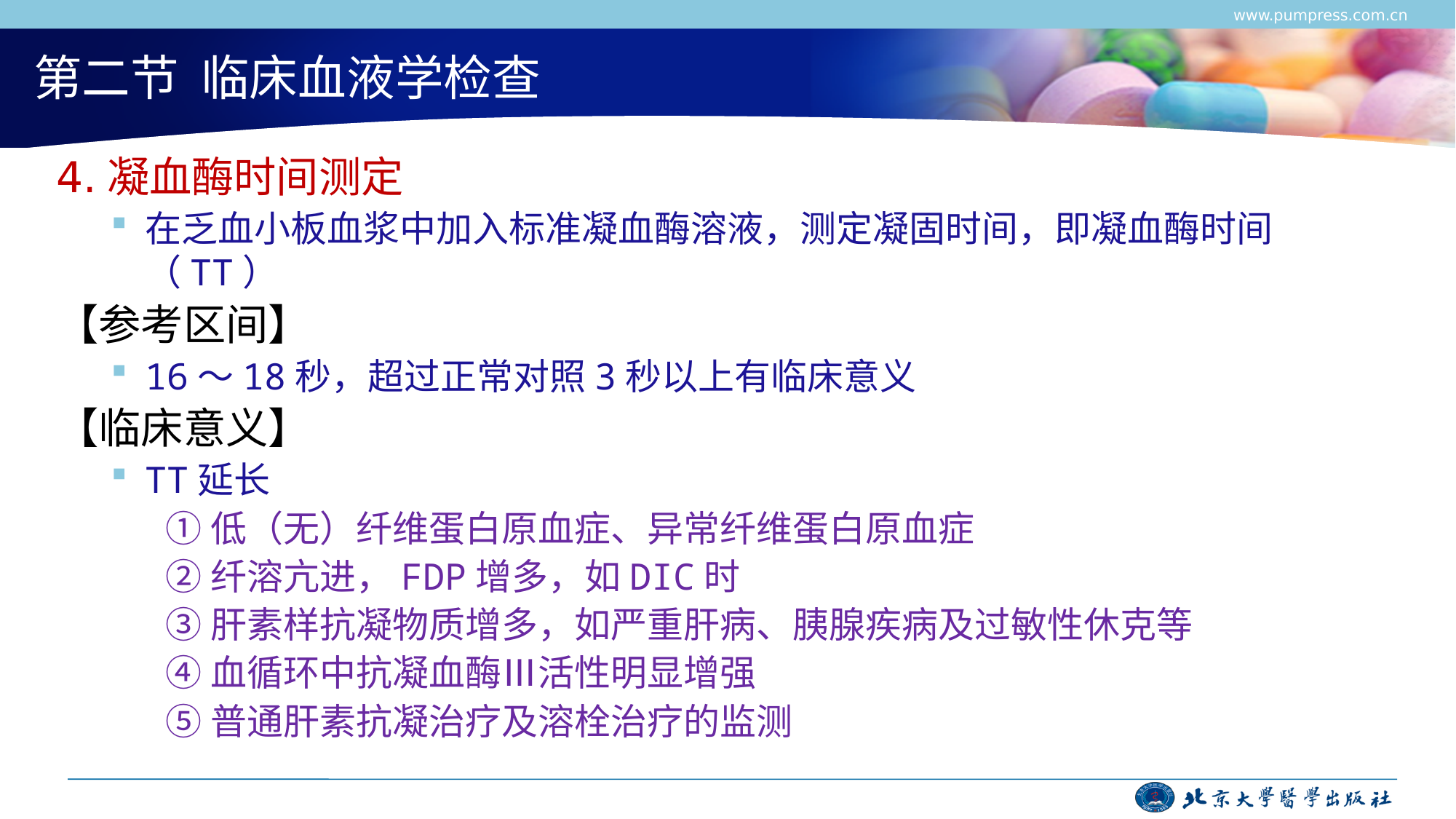

www.pumpress.com.cn
# 第二节  临床血液学检查
4.凝血酶时间测定
在乏血小板血浆中加入标准凝血酶溶液，测定凝固时间，即凝血酶时间（TT）
【参考区间】
16～18秒，超过正常对照3秒以上有临床意义
【临床意义】
TT延长
①低（无）纤维蛋白原血症、异常纤维蛋白原血症
②纤溶亢进，FDP增多，如DIC时
③肝素样抗凝物质增多，如严重肝病、胰腺疾病及过敏性休克等
④血循环中抗凝血酶Ⅲ活性明显增强
⑤普通肝素抗凝治疗及溶栓治疗的监测